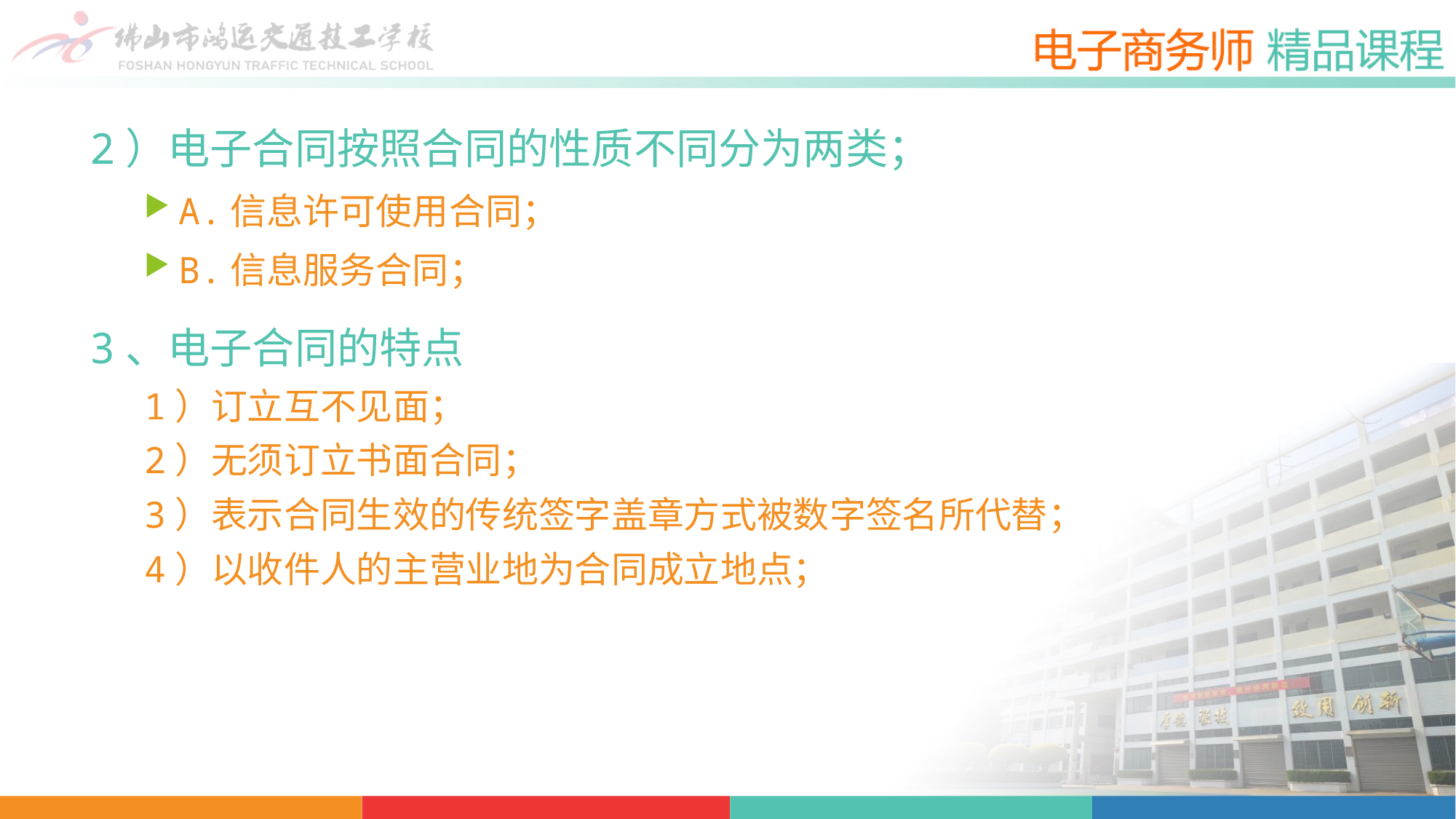

2）电子合同按照合同的性质不同分为两类；
A.信息许可使用合同；
B.信息服务合同；
3、电子合同的特点
1）订立互不见面；
2）无须订立书面合同；
3）表示合同生效的传统签字盖章方式被数字签名所代替；
4）以收件人的主营业地为合同成立地点；